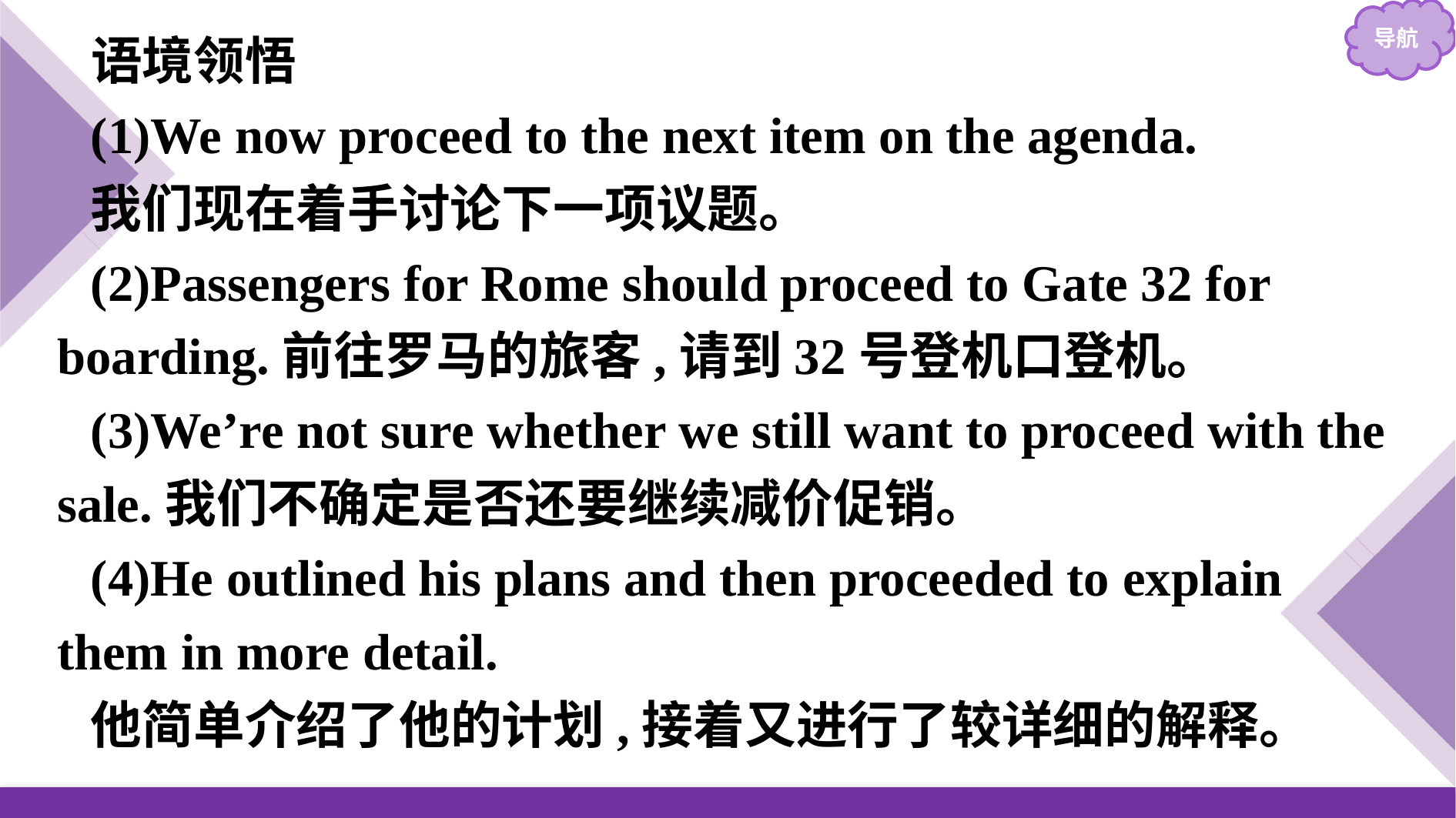

语境领悟
(1)We now proceed to the next item on the agenda.
我们现在着手讨论下一项议题。
(2)Passengers for Rome should proceed to Gate 32 for boarding.前往罗马的旅客,请到32号登机口登机。
(3)We’re not sure whether we still want to proceed with the sale.我们不确定是否还要继续减价促销。
(4)He outlined his plans and then proceeded to explain them in more detail.
他简单介绍了他的计划,接着又进行了较详细的解释。